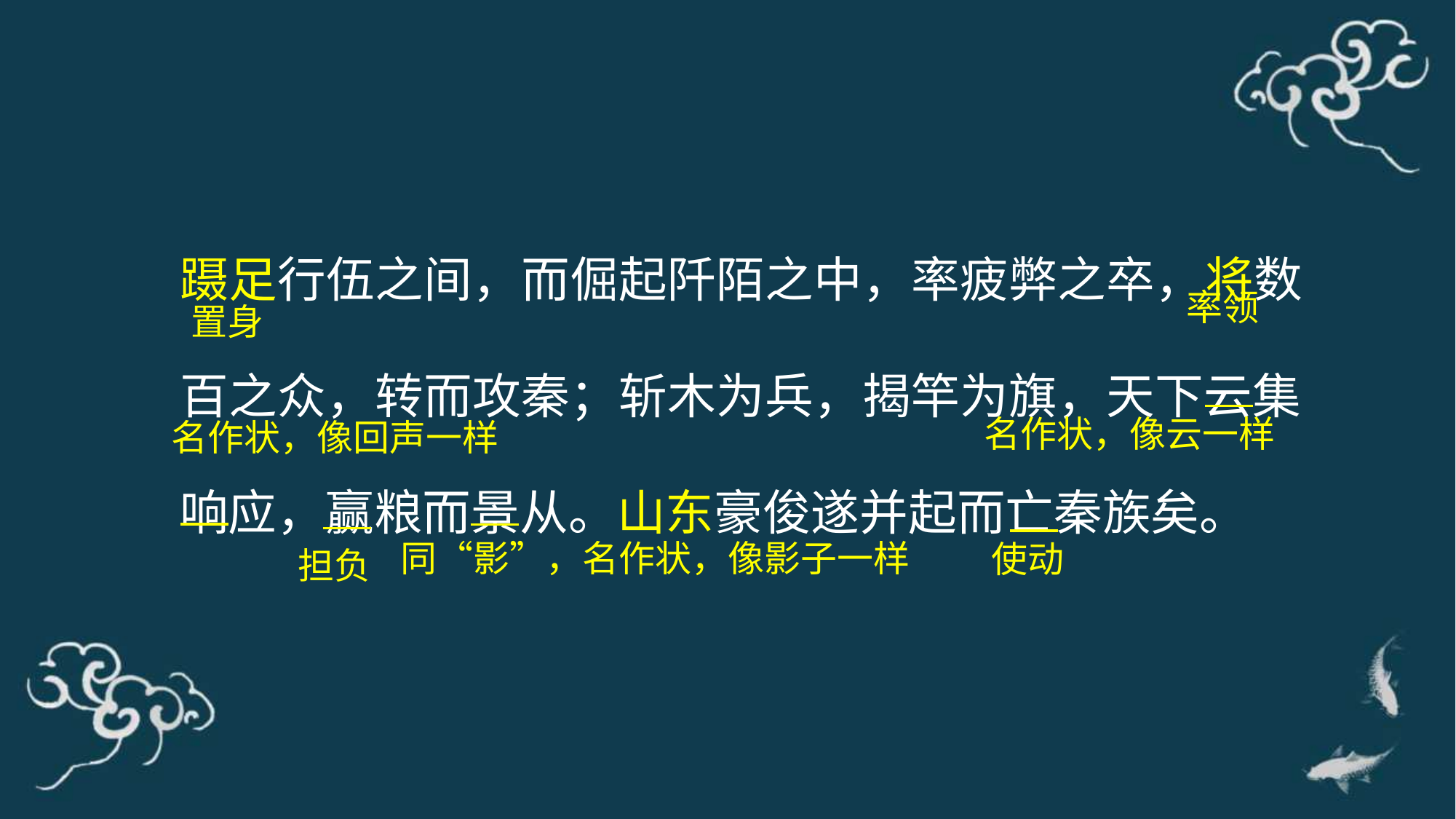

蹑足行伍之间，而倔起阡陌之中，率疲弊之卒，将数百之众，转而攻秦；斩木为兵，揭竿为旗，天下云集响应，赢粮而景从。山东豪俊遂并起而亡秦族矣。
率领
置身
名作状，像云一样
名作状，像回声一样
同“影”，名作状，像影子一样
使动
担负